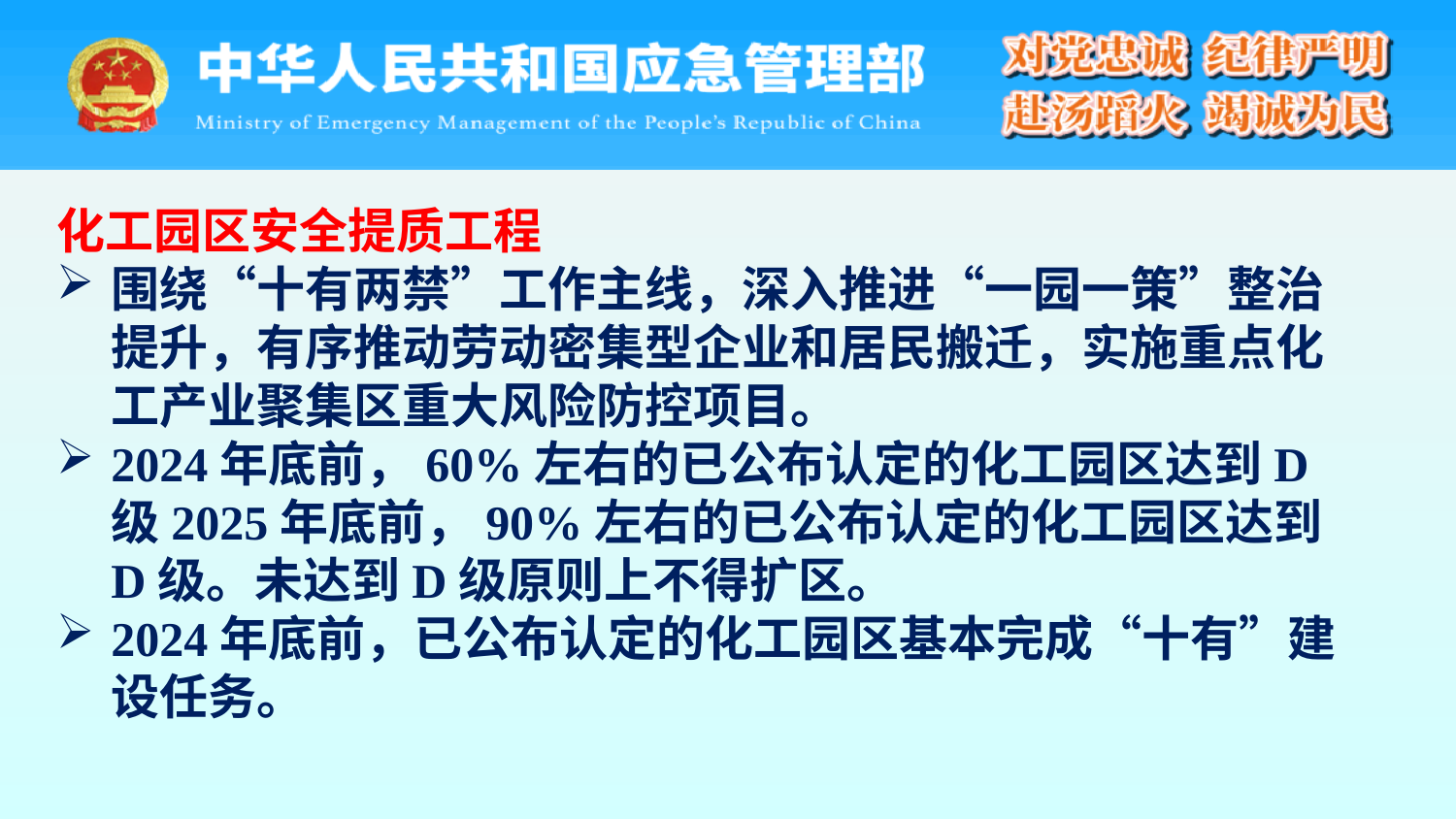

化工园区安全提质工程
围绕“十有两禁”工作主线，深入推进“一园一策”整治提升，有序推动劳动密集型企业和居民搬迁，实施重点化工产业聚集区重大风险防控项目。
2024年底前，60%左右的已公布认定的化工园区达到D级2025年底前，90%左右的已公布认定的化工园区达到D级。未达到D级原则上不得扩区。
2024年底前，已公布认定的化工园区基本完成“十有”建设任务。
65